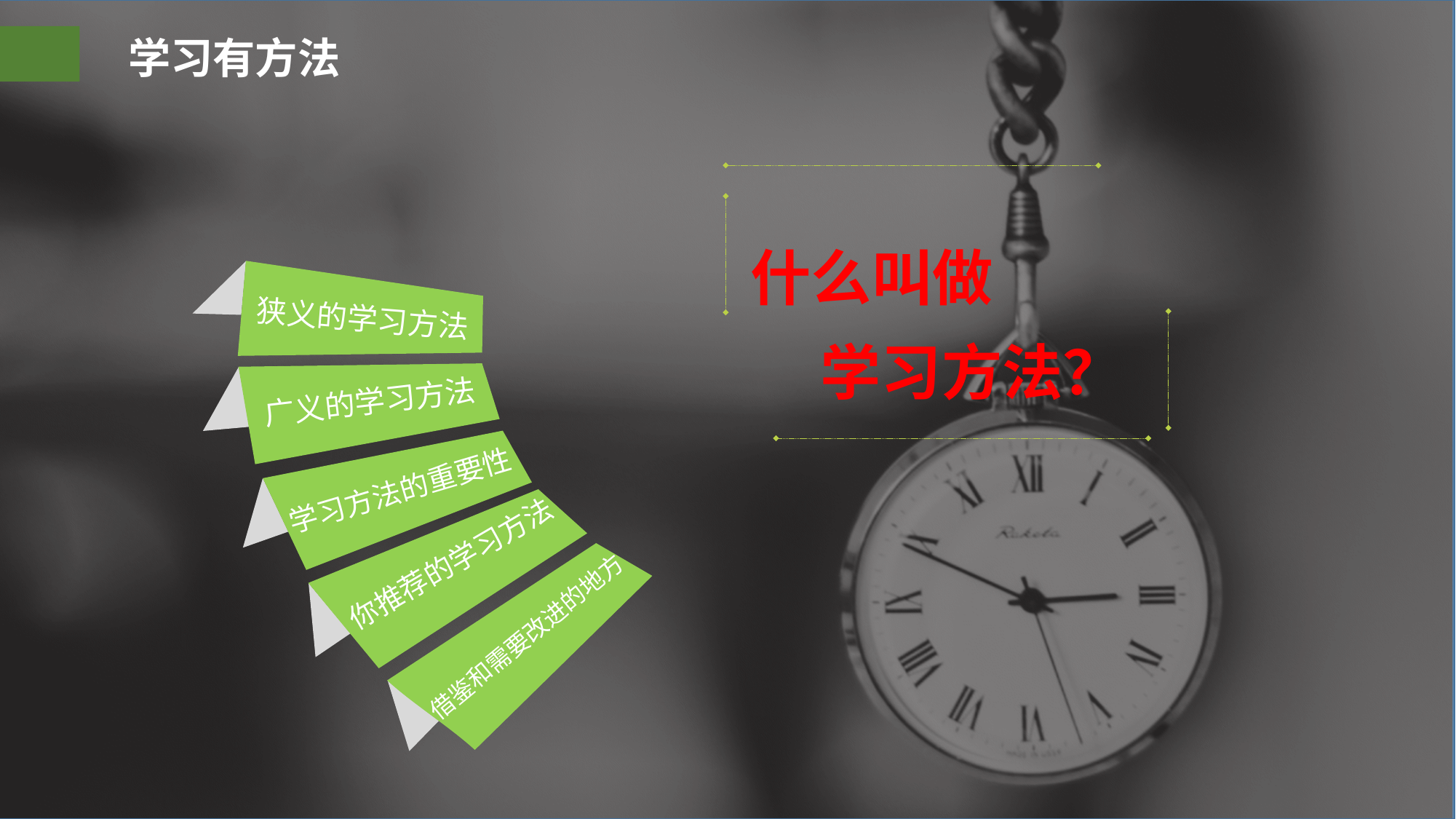

学习有方法
什么叫做
    学习方法？

狭义的学习方法
广义的学习方法

学习方法的重要性

你推荐的学习方法
借鉴和需要改进的地方